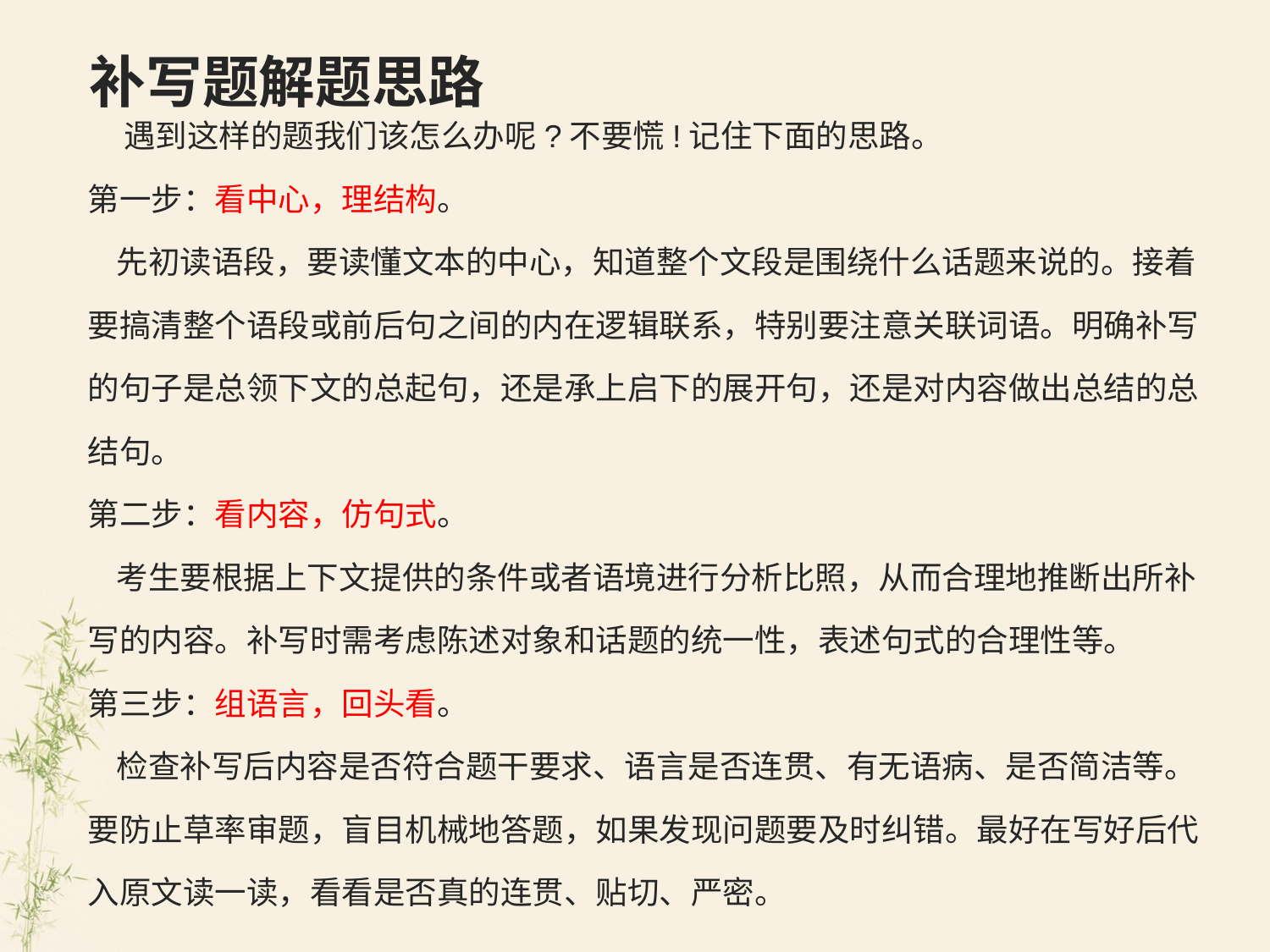

# 补写题解题思路
    遇到这样的题我们该怎么办呢?不要慌!记住下面的思路。
第一步：看中心，理结构。
   先初读语段，要读懂文本的中心，知道整个文段是围绕什么话题来说的。接着
要搞清整个语段或前后句之间的内在逻辑联系，特别要注意关联词语。明确补写
的句子是总领下文的总起句，还是承上启下的展开句，还是对内容做出总结的总
结句。
第二步：看内容，仿句式。
   考生要根据上下文提供的条件或者语境进行分析比照，从而合理地推断出所补
写的内容。补写时需考虑陈述对象和话题的统一性，表述句式的合理性等。
第三步：组语言，回头看。
   检查补写后内容是否符合题干要求、语言是否连贯、有无语病、是否简洁等。
要防止草率审题，盲目机械地答题，如果发现问题要及时纠错。最好在写好后代
入原文读一读，看看是否真的连贯、贴切、严密。